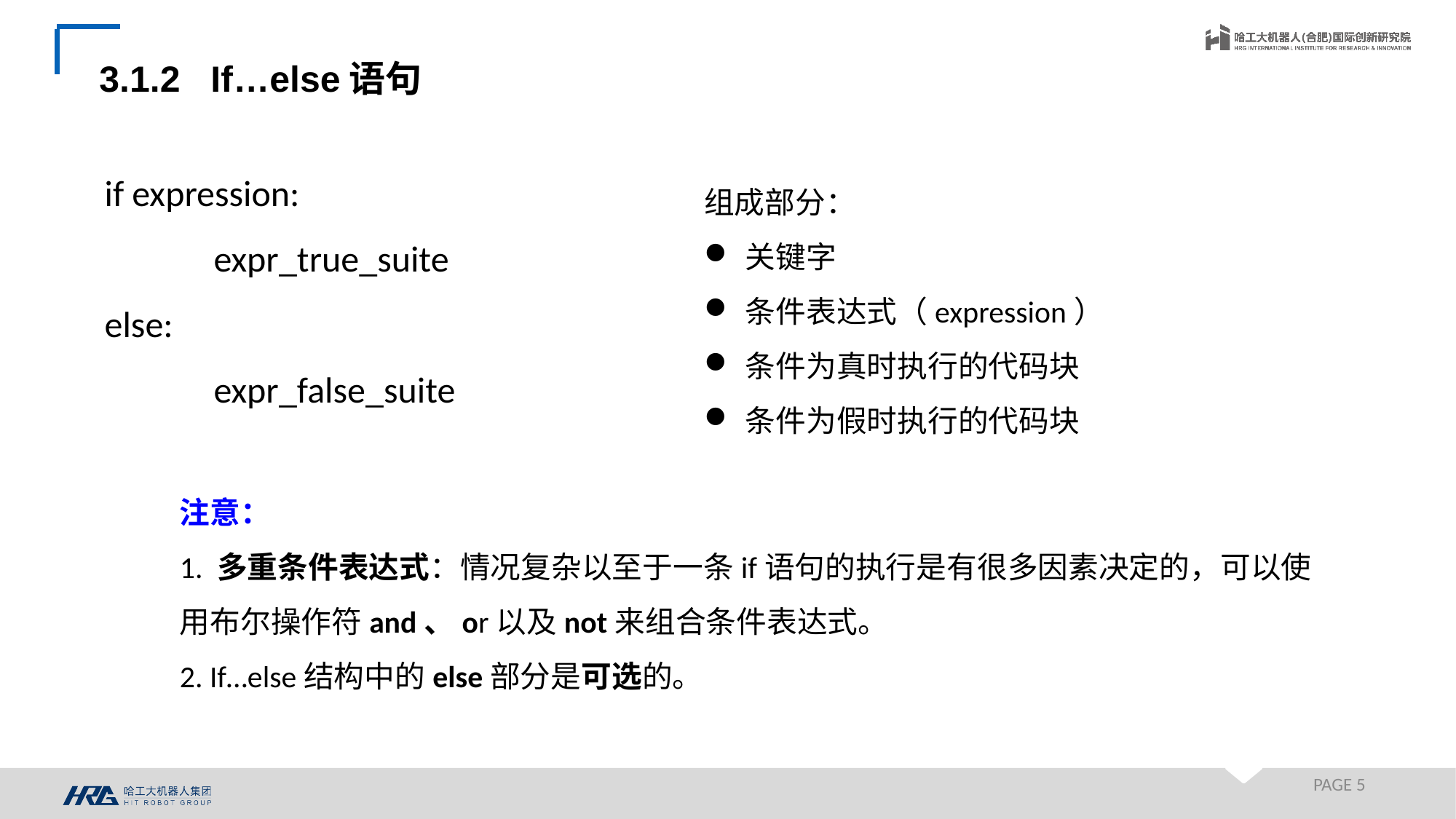

3.1.2   If…else语句
if expression:
	expr_true_suite
else:
	expr_false_suite
组成部分：
关键字
条件表达式（expression）
条件为真时执行的代码块
条件为假时执行的代码块
注意：
1. 多重条件表达式：情况复杂以至于一条if语句的执行是有很多因素决定的，可以使用布尔操作符and、or以及not来组合条件表达式。
2. If…else结构中的else部分是可选的。